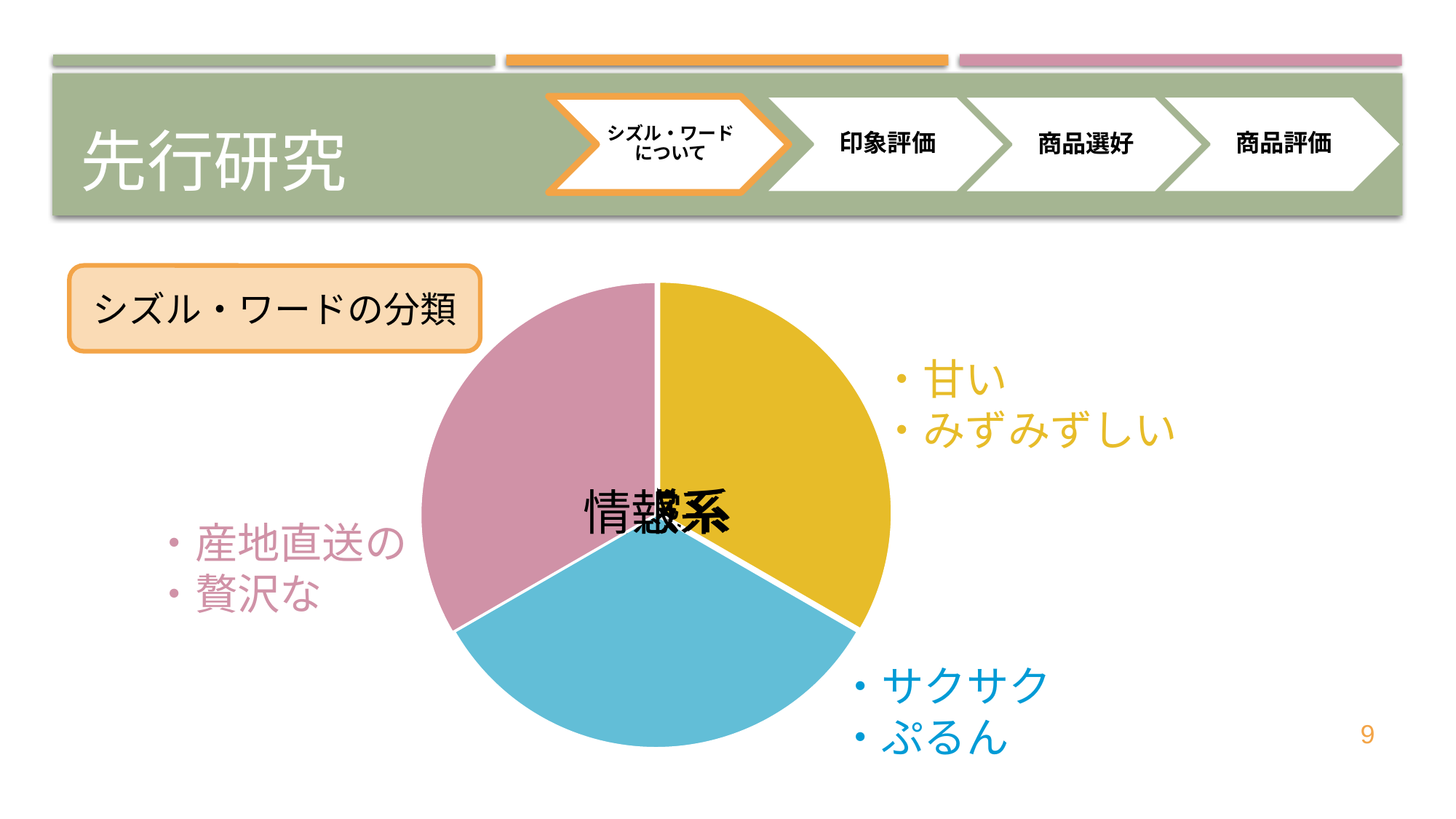

# 先行研究
シズル・ワードについて
印象評価
商品選好
商品評価
味覚系
食感系
情報系
シズル・ワードの分類
・甘い
・みずみずしい
・産地直送の
・贅沢な
・サクサク
・ぷるん
9